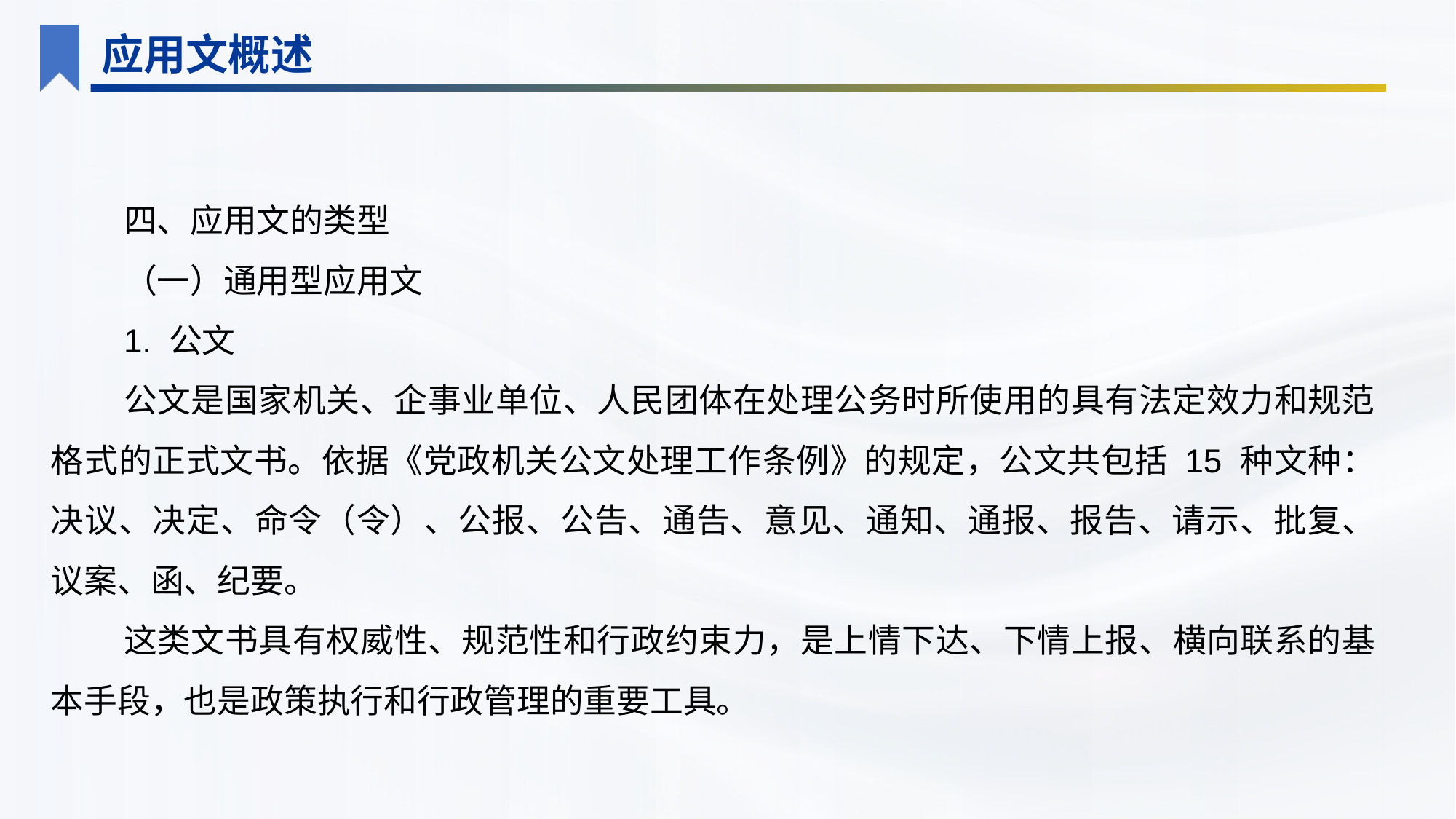

应用文概述
四、应用文的类型
（一）通用型应用文
1. 公文
公文是国家机关、企事业单位、人民团体在处理公务时所使用的具有法定效力和规范格式的正式文书。依据《党政机关公文处理工作条例》的规定，公文共包括 15 种文种：决议、决定、命令（令）、公报、公告、通告、意见、通知、通报、报告、请示、批复、议案、函、纪要。
这类文书具有权威性、规范性和行政约束力，是上情下达、下情上报、横向联系的基本手段，也是政策执行和行政管理的重要工具。